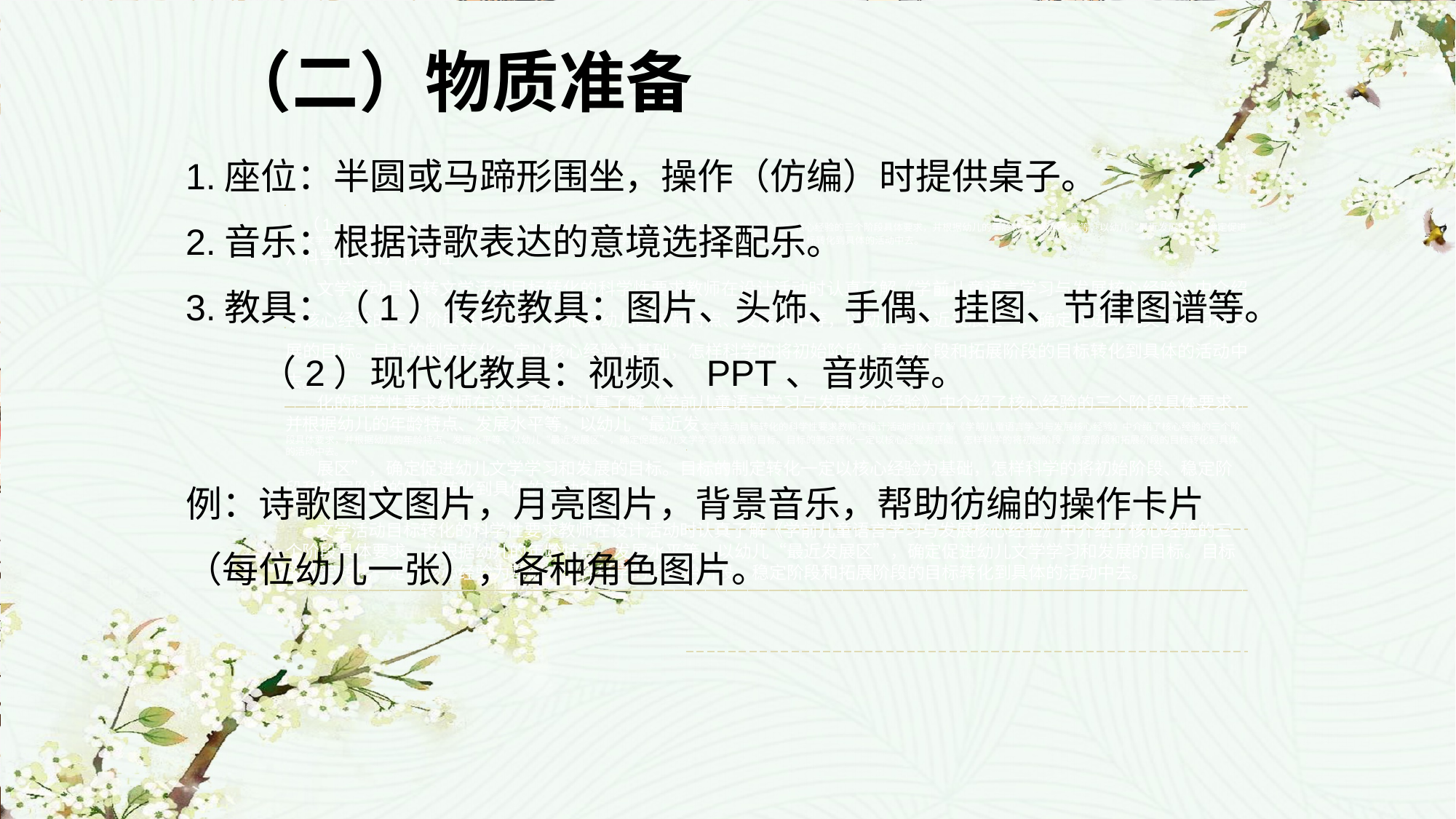

（二）物质准备

1.座位：半圆或马蹄形围坐，操作（仿编）时提供桌子。
2.音乐：根据诗歌表达的意境选择配乐。
3.教具：（1）传统教具：图片、头饰、手偶、挂图、节律图谱等。
        （2）现代化教具：视频、PPT、音频等。

例：诗歌图文图片，月亮图片，背景音乐，帮助彷编的操作卡片（每位幼儿一张），各种角色图片。

    （1文学活动目标转化的科学性要求教师在设计活动时认真了解《学前儿童语言学习与发展核心经验》中介绍了核心经验的三个阶段具体要求，并根据幼儿的年龄特点、发展水平等，以幼儿“最近发展区”，确定促进幼儿文学学习和发展的目标。目标的制定转化一定以核心经验为基础，怎样科学的将初始阶段、稳定阶段和拓展阶段的目标转化到具体的活动中去。
）科学性（1）科学性
文学活动目标转文学活动目标转化的科学性要求教师在设计活动时认真了解《学前儿童语言学习与发展核心经验》中介绍了核心经验的三个阶段具体要求，并根据幼儿的年龄特点、发展水平等，以幼儿“最近发展区”，确定促进幼儿文学学习和发展的目标。目标的制定转化一定以核心经验为基础，怎样科学的将初始阶段、稳定阶段和拓展阶段的目标转化到具体的活动中去。
化的科学性要求教师在设计活动时认真了解《学前儿童语言学习与发展核心经验》中介绍了核心经验的三个阶段具体要求，并根据幼儿的年龄特点、发展水平等，以幼儿“最近发文学活动目标转化的科学性要求教师在设计活动时认真了解《学前儿童语言学习与发展核心经验》中介绍了核心经验的三个阶段具体要求，并根据幼儿的年龄特点、发展水平等，以幼儿“最近发展区”，确定促进幼儿文学学习和发展的目标。目标的制定转化一定以核心经验为基础，怎样科学的将初始阶段、稳定阶段和拓展阶段的目标转化到具体的活动中去。
展区”，确定促进幼儿文学学习和发展的目标。目标的制定转化一定以核心经验为基础，怎样科学的将初始阶段、稳定阶段和拓展阶段的目标转化到具体的活动中去。

文学活动目标转化的科学性要求教师在设计活动时认真了解《学前儿童语言学习与发展核心经验》中介绍了核心经验的三个阶段具体要求，并根据幼儿的年龄特点、发展水平等，以幼儿“最近发展区”，确定促进幼儿文学学习和发展的目标。目标的制定转化一定以核心经验为基础，怎样科学的将初始阶段、稳定阶段和拓展阶段的目标转化到具体的活动中去。